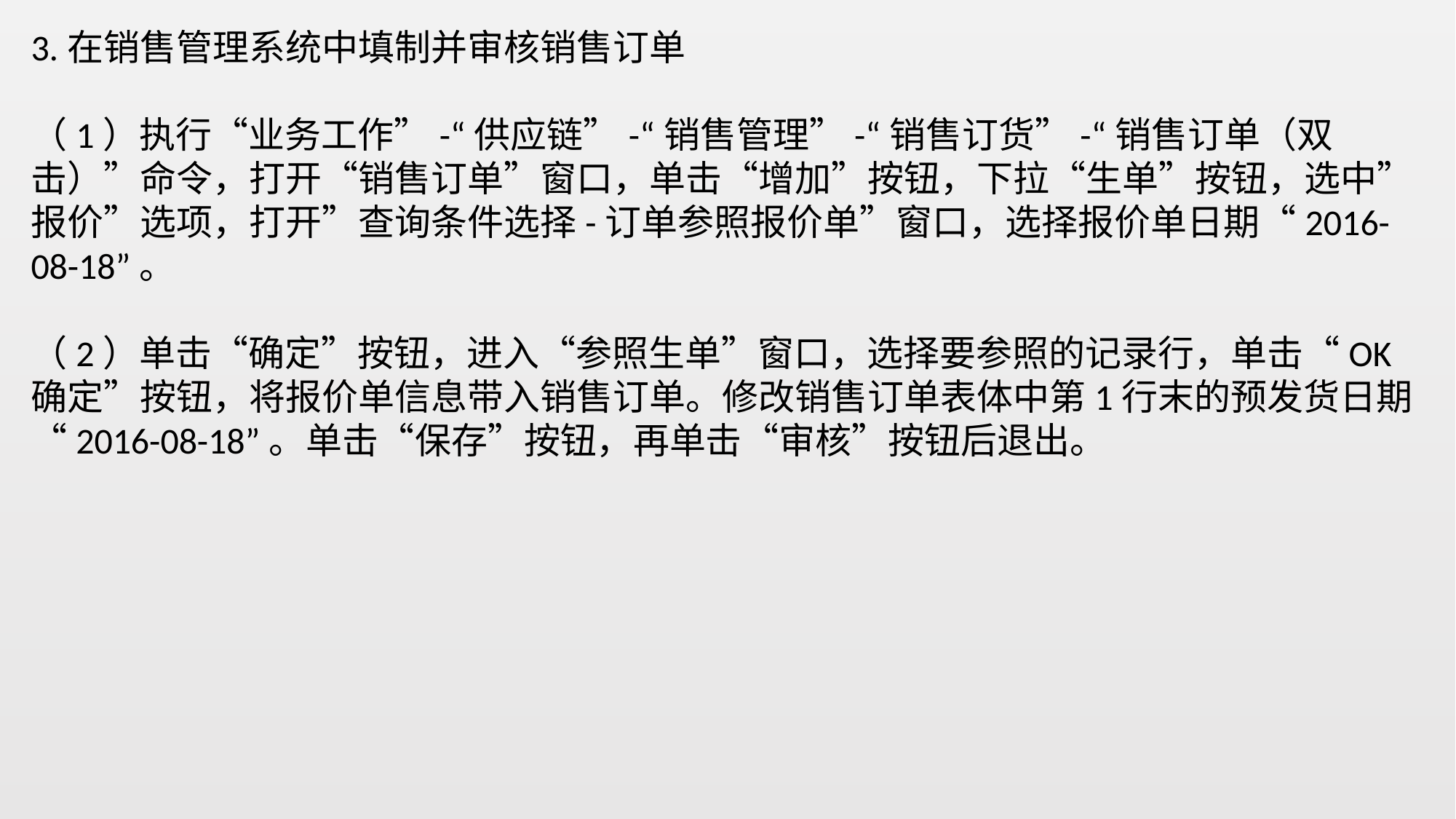

3.在销售管理系统中填制并审核销售订单

（1）执行“业务工作”-“供应链”-“销售管理”-“销售订货”-“销售订单（双击）”命令，打开“销售订单”窗口，单击“增加”按钮，下拉“生单”按钮，选中”报价”选项，打开”查询条件选择-订单参照报价单”窗口，选择报价单日期“2016-08-18”。

（2）单击“确定”按钮，进入“参照生单”窗口，选择要参照的记录行，单击“OK确定”按钮，将报价单信息带入销售订单。修改销售订单表体中第1行末的预发货日期“2016-08-18”。单击“保存”按钮，再单击“审核”按钮后退出。